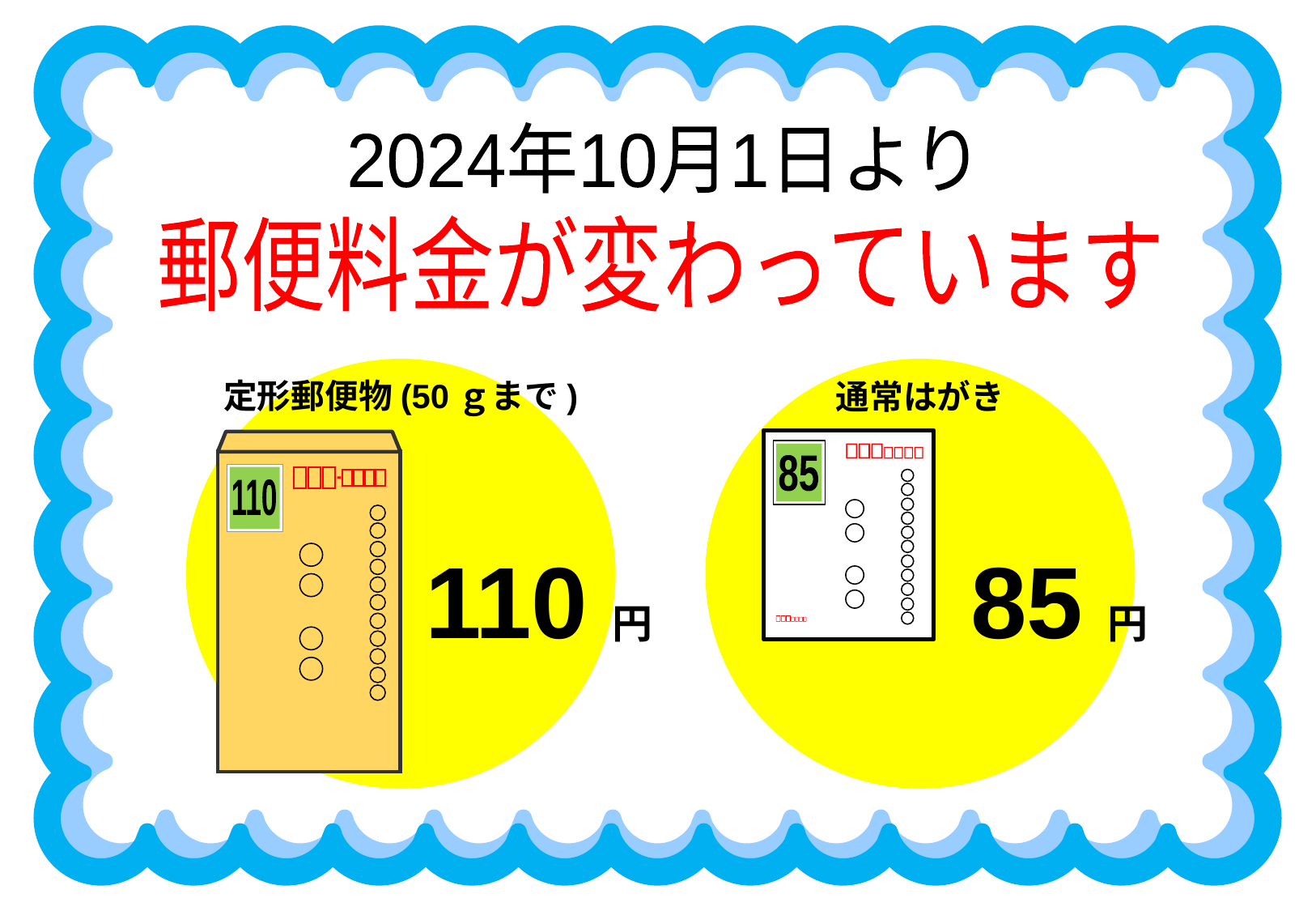

2024年10月1日より
郵便料金が変わっています

通常はがき

85

85円
定形郵便物(50ｇまで)

110

110円